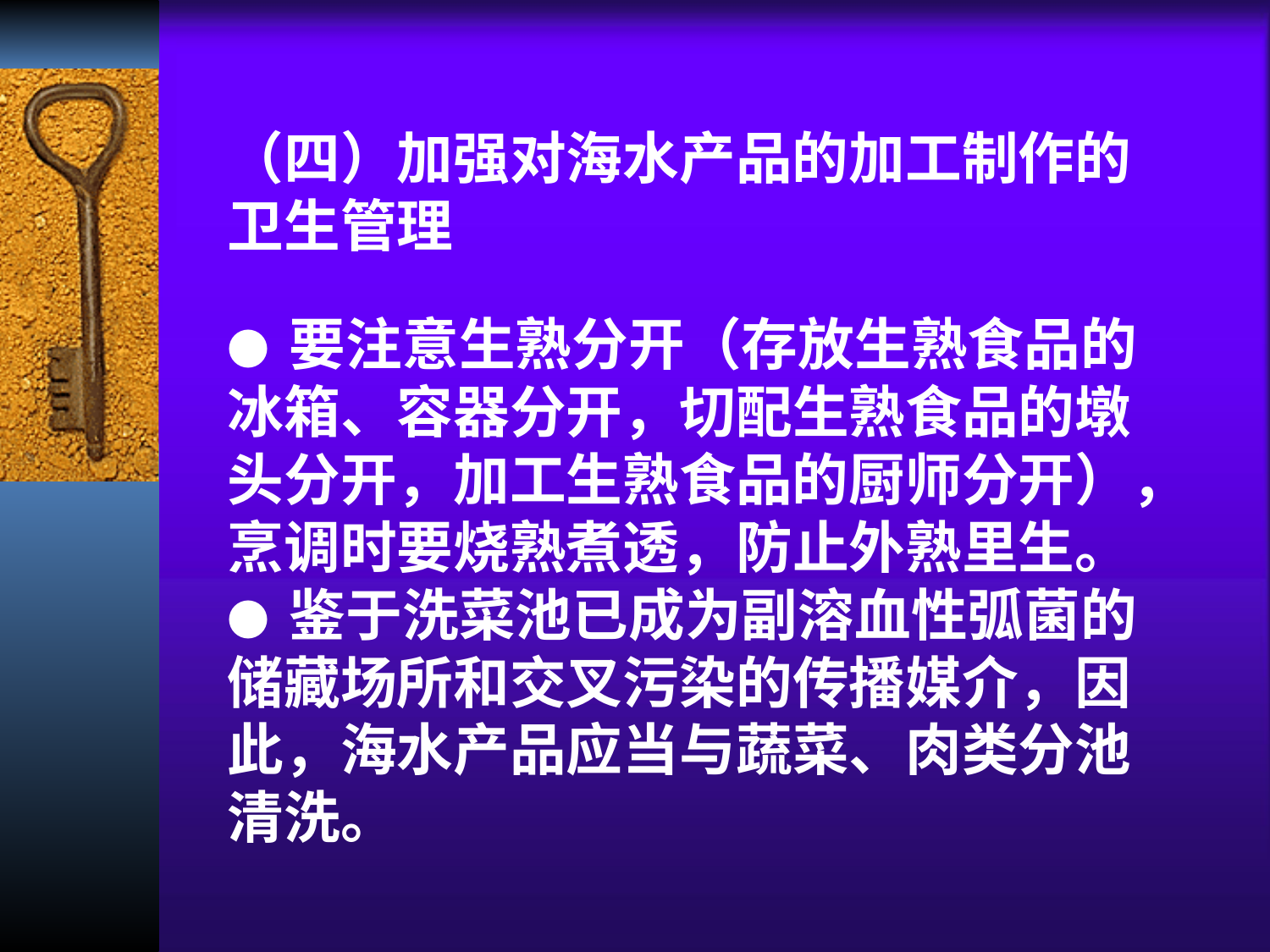

（四）加强对海水产品的加工制作的卫生管理

● 要注意生熟分开（存放生熟食品的冰箱、容器分开，切配生熟食品的墩头分开，加工生熟食品的厨师分开），烹调时要烧熟煮透，防止外熟里生。
● 鉴于洗菜池已成为副溶血性弧菌的储藏场所和交叉污染的传播媒介，因此，海水产品应当与蔬菜、肉类分池清洗。